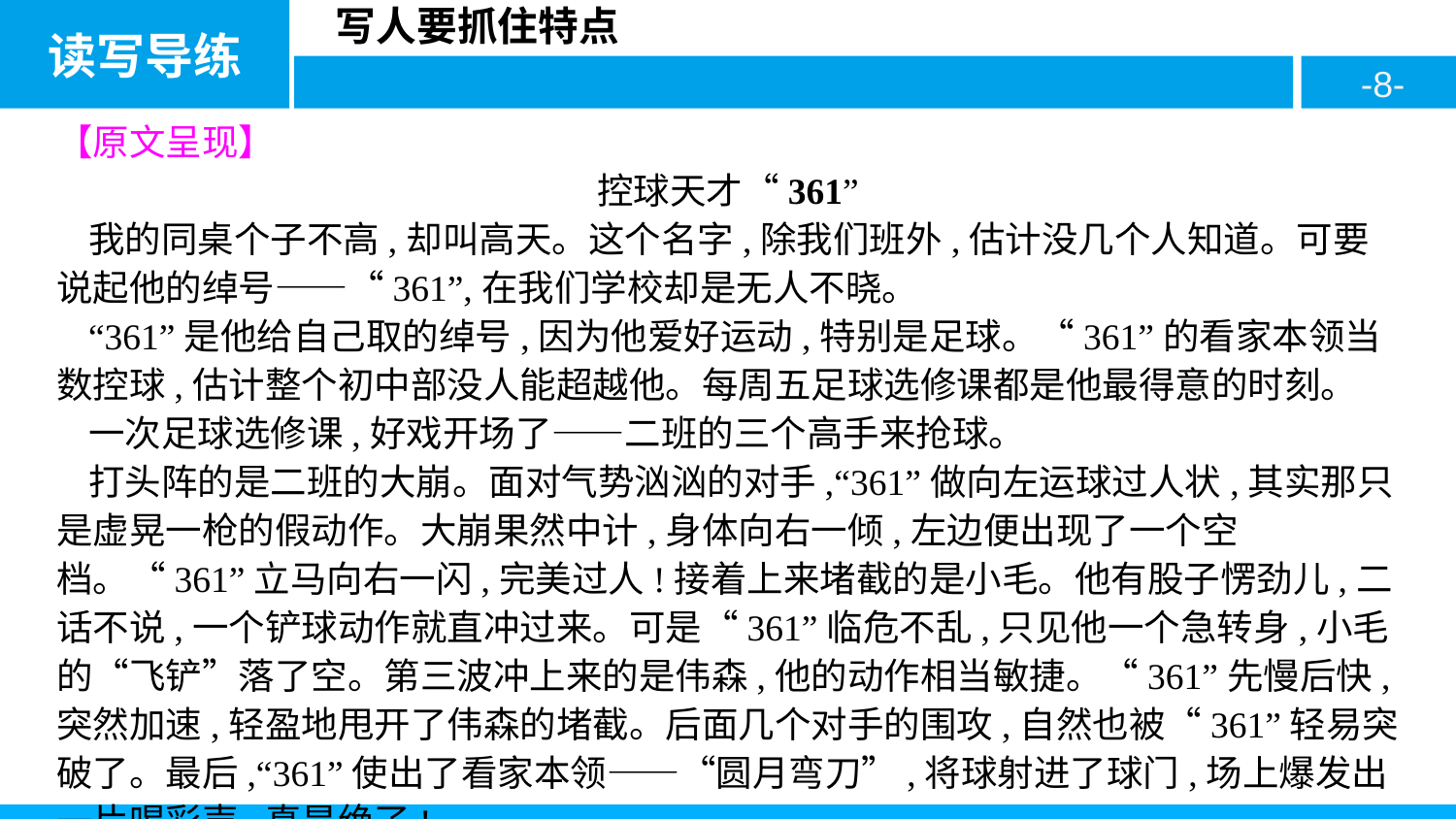

【原文呈现】
控球天才“361”
我的同桌个子不高,却叫高天。这个名字,除我们班外,估计没几个人知道。可要说起他的绰号——“361”,在我们学校却是无人不晓。
“361”是他给自己取的绰号,因为他爱好运动,特别是足球。“361”的看家本领当数控球,估计整个初中部没人能超越他。每周五足球选修课都是他最得意的时刻。
一次足球选修课,好戏开场了——二班的三个高手来抢球。
打头阵的是二班的大崩。面对气势汹汹的对手,“361”做向左运球过人状,其实那只是虚晃一枪的假动作。大崩果然中计,身体向右一倾,左边便出现了一个空档。“361”立马向右一闪,完美过人!接着上来堵截的是小毛。他有股子愣劲儿,二话不说,一个铲球动作就直冲过来。可是“361”临危不乱,只见他一个急转身,小毛的“飞铲”落了空。第三波冲上来的是伟森,他的动作相当敏捷。“361”先慢后快,突然加速,轻盈地甩开了伟森的堵截。后面几个对手的围攻,自然也被“361”轻易突破了。最后,“361”使出了看家本领——“圆月弯刀”,将球射进了球门,场上爆发出一片喝彩声,真是绝了!